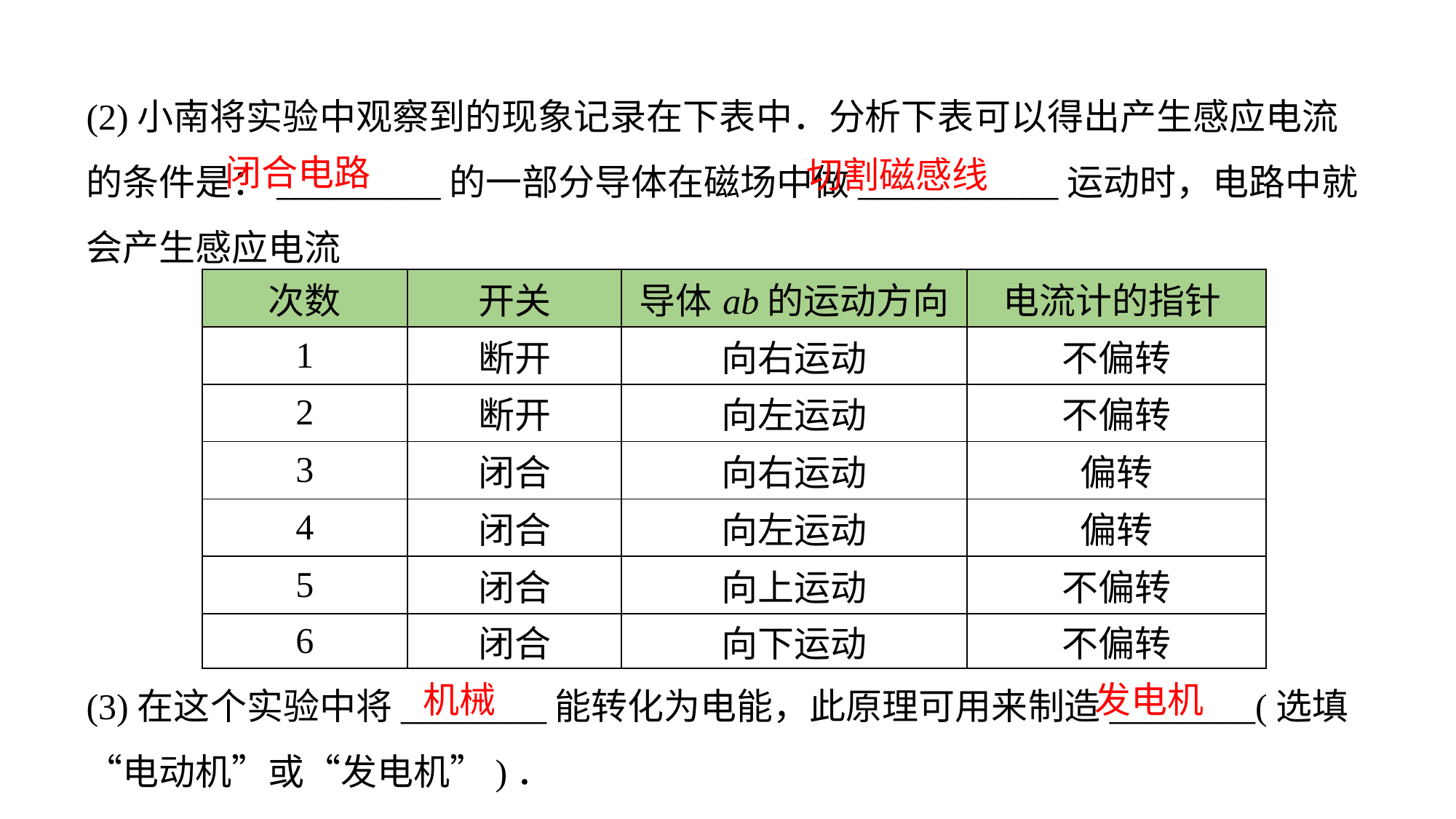

(2)小南将实验中观察到的现象记录在下表中．分析下表可以得出产生感应电流的条件是：_________的一部分导体在磁场中做___________运动时，电路中就会产生感应电流

(3)在这个实验中将________能转化为电能，此原理可用来制造________(选填“电动机”或“发电机”)．
闭合电路
切割磁感线
| 次数 | 开关 | 导体ab的运动方向 | 电流计的指针 |
| --- | --- | --- | --- |
| 1 | 断开 | 向右运动 | 不偏转 |
| 2 | 断开 | 向左运动 | 不偏转 |
| 3 | 闭合 | 向右运动 | 偏转 |
| 4 | 闭合 | 向左运动 | 偏转 |
| 5 | 闭合 | 向上运动 | 不偏转 |
| 6 | 闭合 | 向下运动 | 不偏转 |
机械
发电机